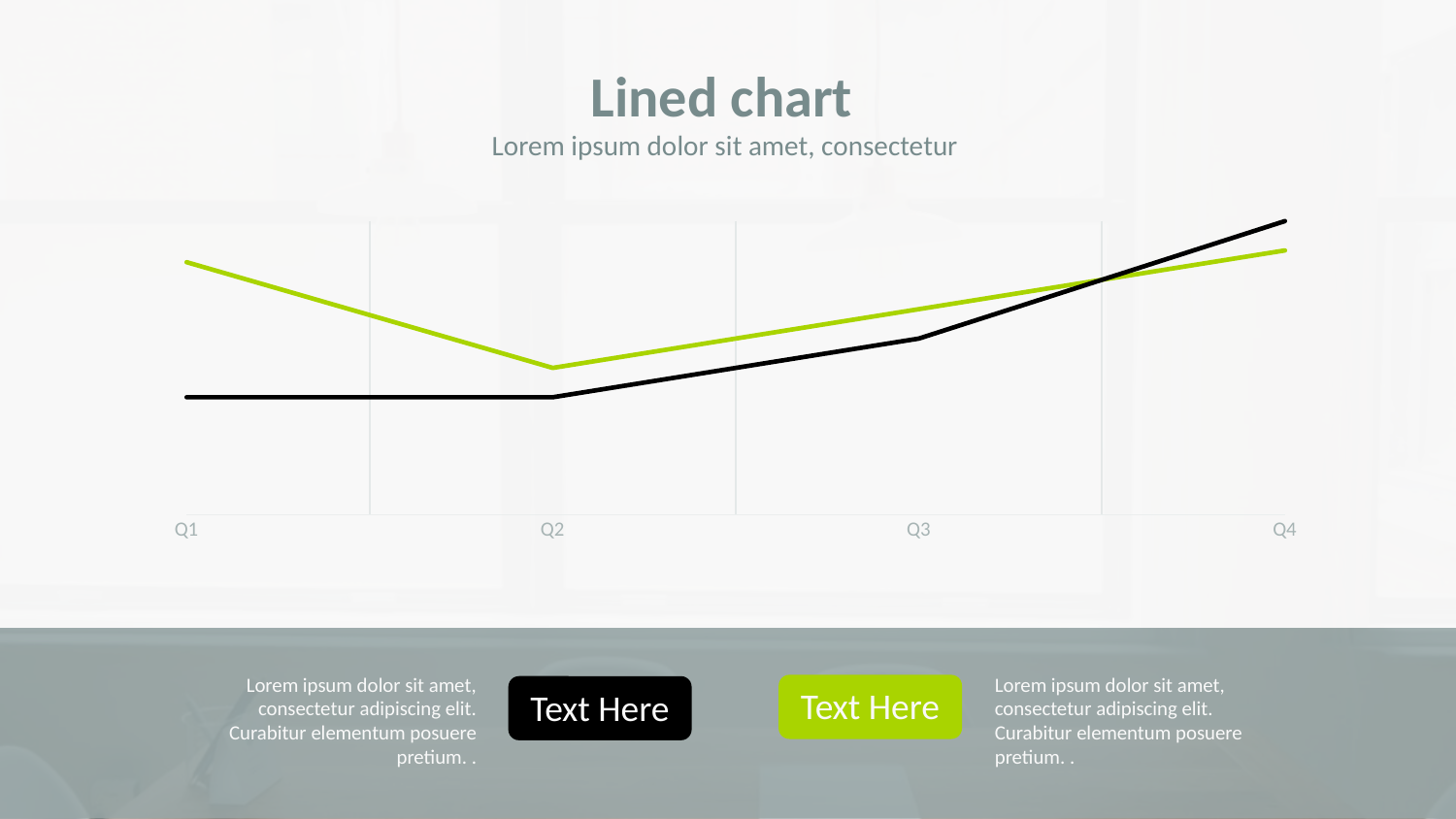

Lined chart
Lorem ipsum dolor sit amet, consectetur

### Chart

| Category | 系列 1 | 系列 3 |
|---|---|---|
| Q1 | 4.3 | 2.0 |
| Q2 | 2.5 | 2.0 |
| Q3 | 3.5 | 3.0 |
| Q4 | 4.5 | 5.0 |
Lorem ipsum dolor sit amet, consectetur adipiscing elit. Curabitur elementum posuere pretium. .
Lorem ipsum dolor sit amet, consectetur adipiscing elit. Curabitur elementum posuere pretium. .

Text Here

Text Here